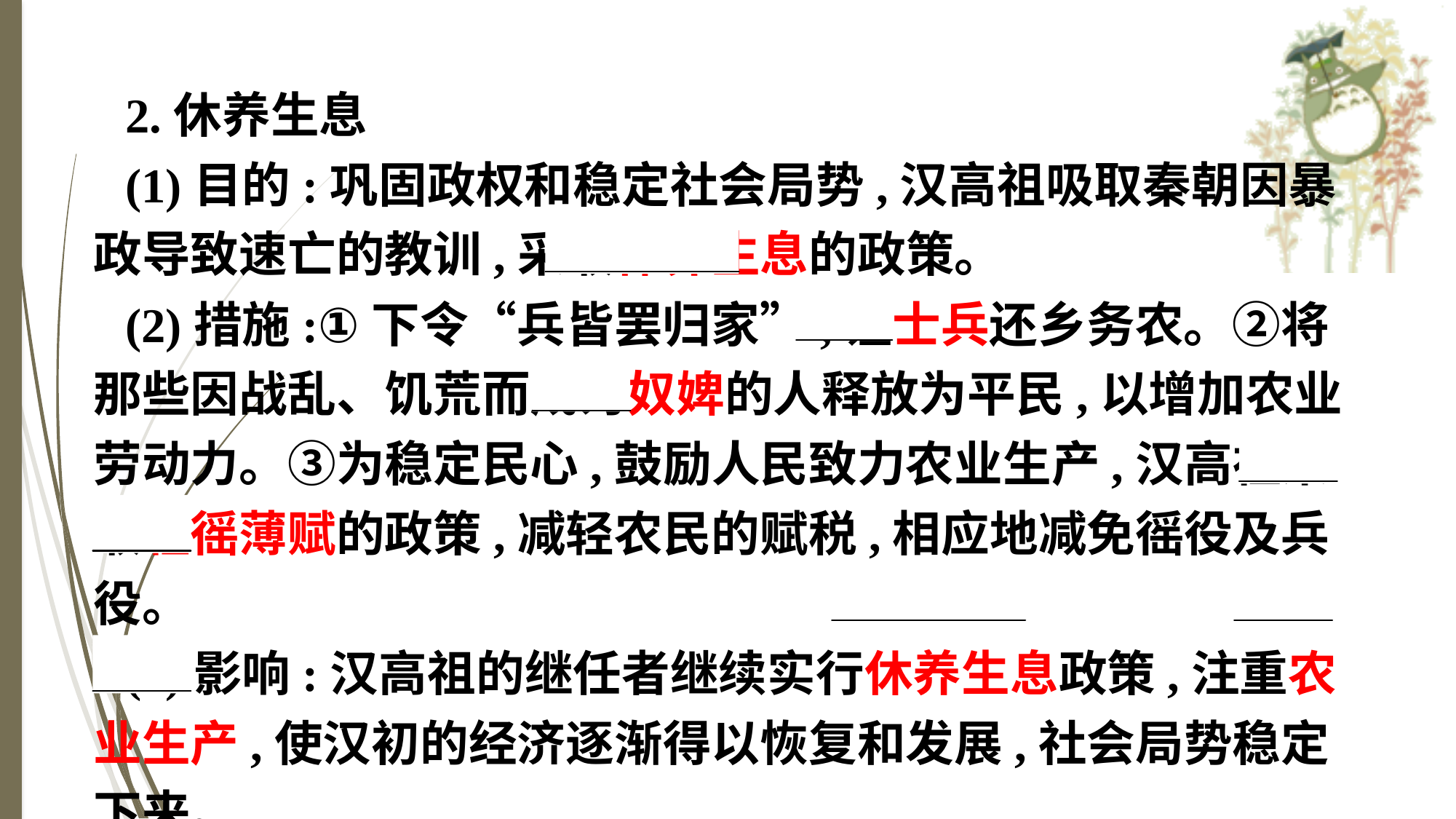

2.休养生息
(1)目的:巩固政权和稳定社会局势,汉高祖吸取秦朝因暴政导致速亡的教训,采取休养生息的政策。
(2)措施:①下令“兵皆罢归家”,让士兵还乡务农。②将那些因战乱、饥荒而成为奴婢的人释放为平民,以增加农业劳动力。③为稳定民心,鼓励人民致力农业生产,汉高祖采取轻徭薄赋的政策,减轻农民的赋税,相应地减免徭役及兵役。
(3)影响:汉高祖的继任者继续实行休养生息政策,注重农业生产,使汉初的经济逐渐得以恢复和发展,社会局势稳定下来。